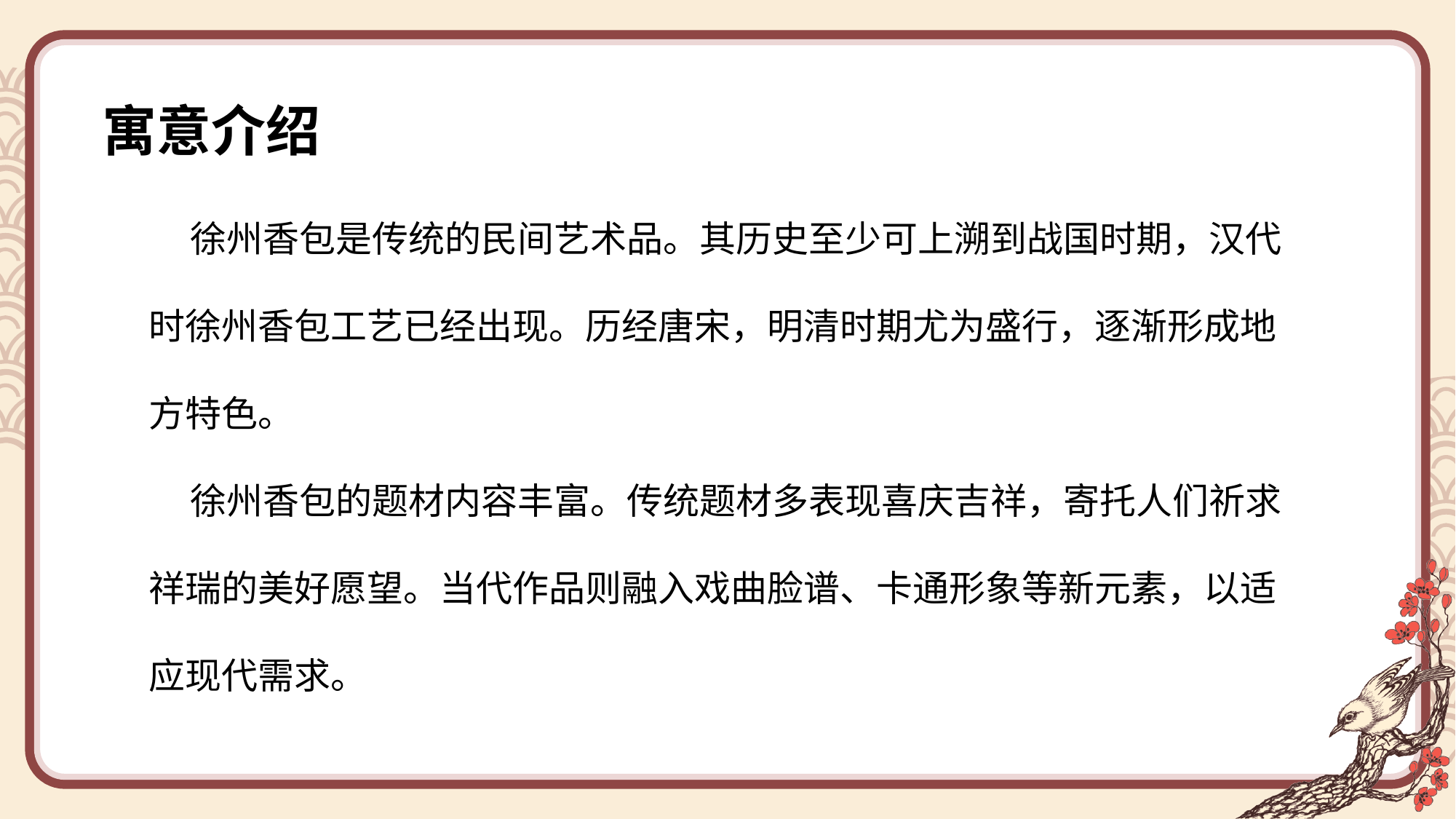

# 寓意介绍
    徐州香包是传统的民间艺术品。其历史至少可上溯到战国时期，汉代时徐州香包工艺已经出现。历经唐宋，明清时期尤为盛行，逐渐形成地方特色。
    徐州香包的题材内容丰富。传统题材多表现喜庆吉祥，寄托人们祈求祥瑞的美好愿望。当代作品则融入戏曲脸谱、卡通形象等新元素，以适应现代需求。